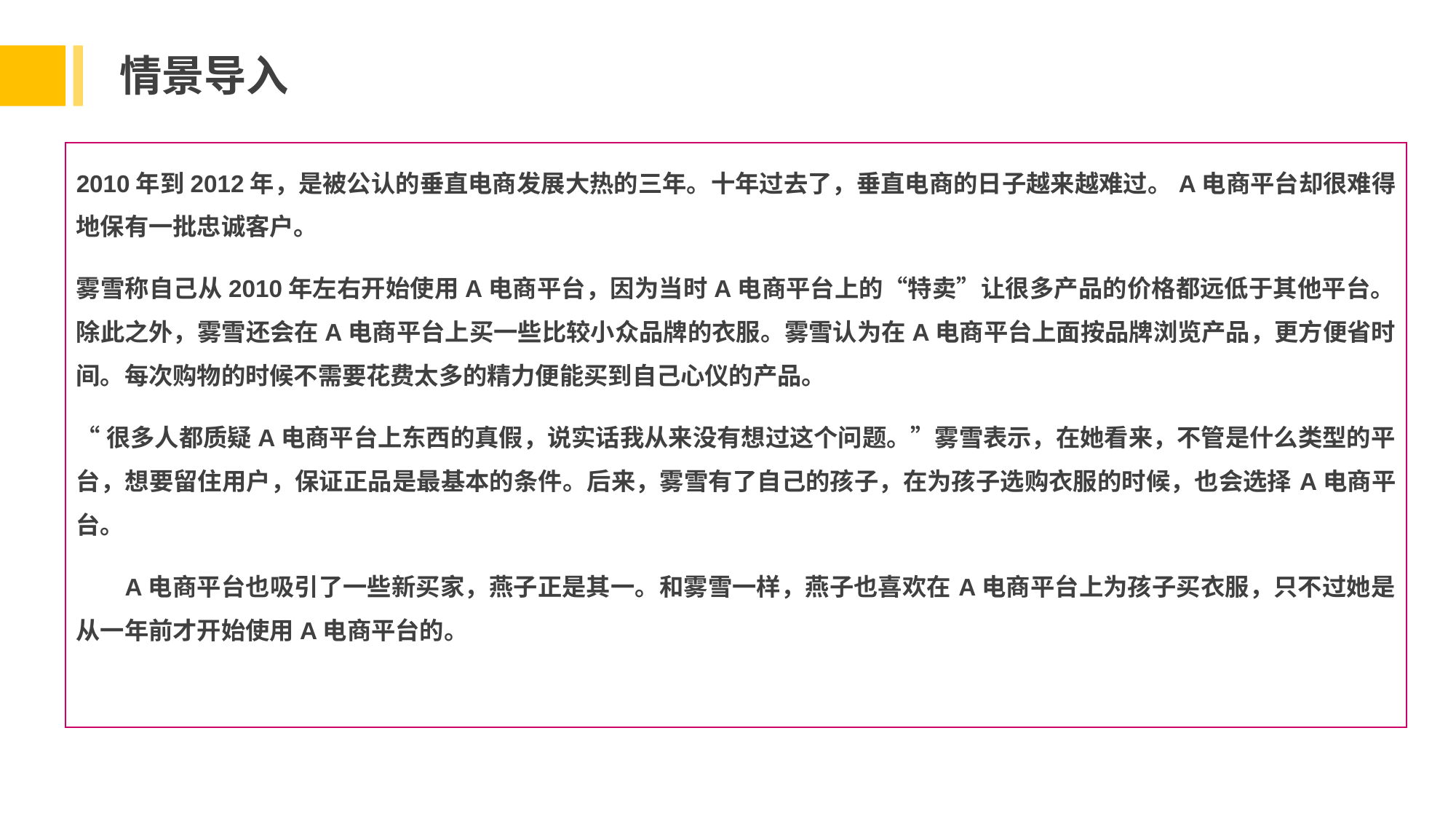

情景导入

2010年到2012年，是被公认的垂直电商发展大热的三年。十年过去了，垂直电商的日子越来越难过。A电商平台却很难得地保有一批忠诚客户。
雾雪称自己从2010年左右开始使用A电商平台，因为当时A电商平台上的“特卖”让很多产品的价格都远低于其他平台。除此之外，雾雪还会在A电商平台上买一些比较小众品牌的衣服。雾雪认为在A电商平台上面按品牌浏览产品，更方便省时间。每次购物的时候不需要花费太多的精力便能买到自己心仪的产品。
“很多人都质疑A电商平台上东西的真假，说实话我从来没有想过这个问题。”雾雪表示，在她看来，不管是什么类型的平台，想要留住用户，保证正品是最基本的条件。后来，雾雪有了自己的孩子，在为孩子选购衣服的时候，也会选择A电商平台。
       A电商平台也吸引了一些新买家，燕子正是其一。和雾雪一样，燕子也喜欢在A电商平台上为孩子买衣服，只不过她是从一年前才开始使用A电商平台的。